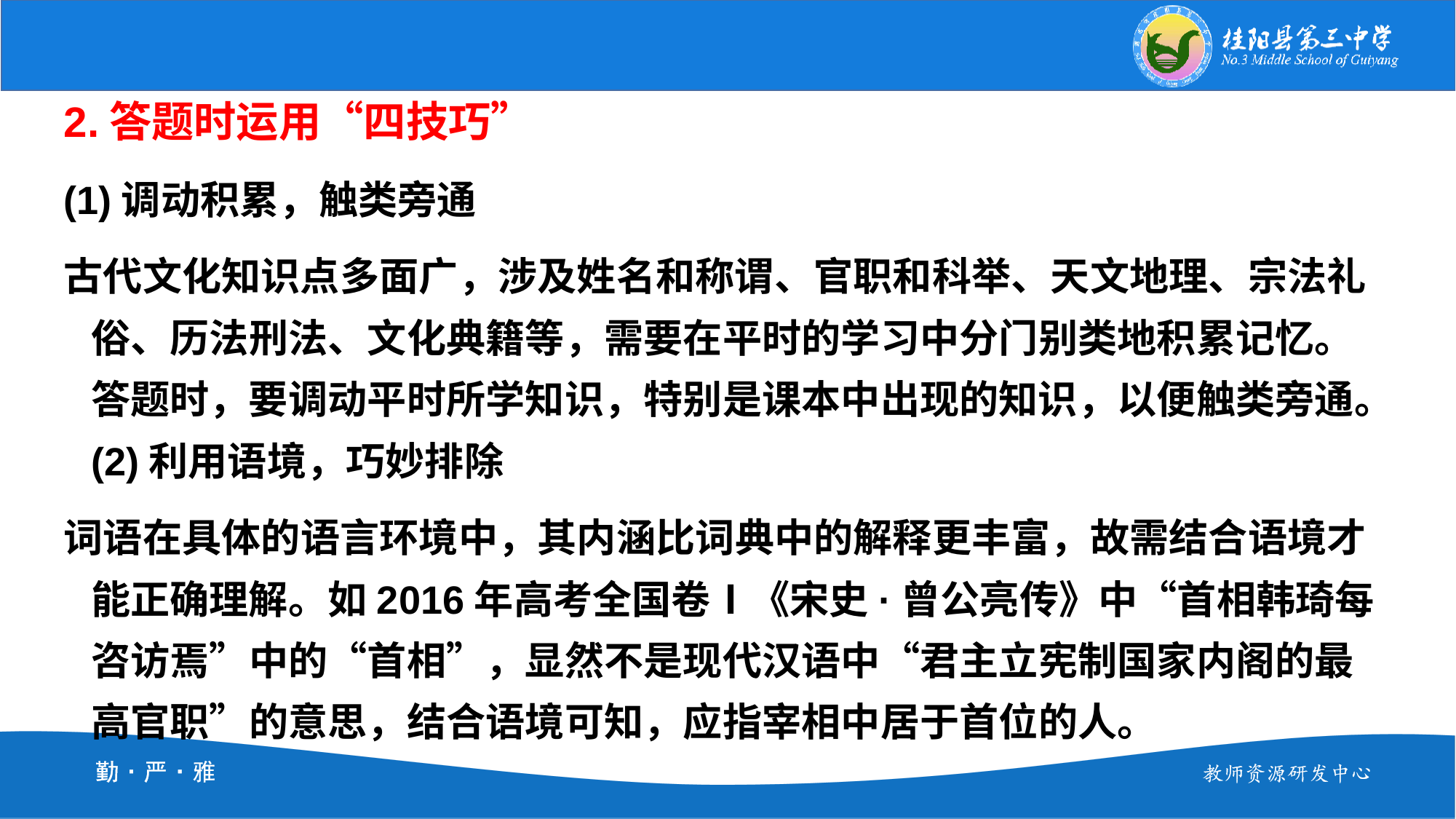

2.答题时运用“四技巧”
(1)调动积累，触类旁通
古代文化知识点多面广，涉及姓名和称谓、官职和科举、天文地理、宗法礼俗、历法刑法、文化典籍等，需要在平时的学习中分门别类地积累记忆。答题时，要调动平时所学知识，特别是课本中出现的知识，以便触类旁通。(2)利用语境，巧妙排除
词语在具体的语言环境中，其内涵比词典中的解释更丰富，故需结合语境才能正确理解。如2016年高考全国卷Ⅰ《宋史·曾公亮传》中“首相韩琦每咨访焉”中的“首相”，显然不是现代汉语中“君主立宪制国家内阁的最高官职”的意思，结合语境可知，应指宰相中居于首位的人。